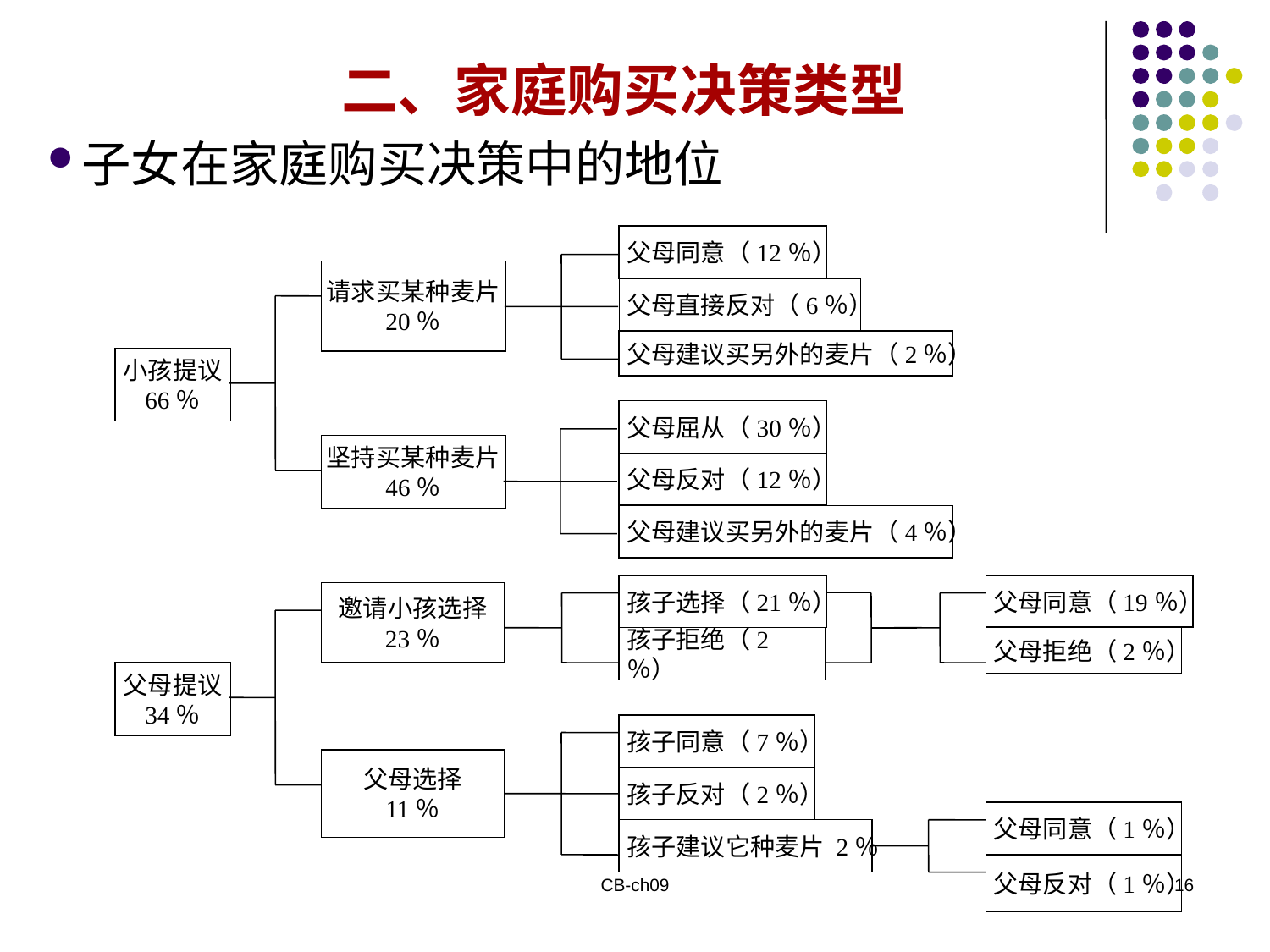

二、家庭购买决策类型
子女在家庭购买决策中的地位

父母同意（12％）

请求买某种麦片
20％
父母直接反对（6％）

父母建议买另外的麦片（2％）
小孩提议
66％
父母屈从（30％）

坚持买某种麦片
46％
父母反对（12％）
父母同意（19％）
父母拒绝（2％）
父母同意（1％）
父母反对（1％）
邀请小孩选择
23％

父母提议
34％

父母选择
11％
父母建议买另外的麦片（4％）
孩子选择（21％）

孩子拒绝（2％）
孩子同意（7％）
孩子反对（2％）
孩子建议它种麦片 2％

CB-ch09
16